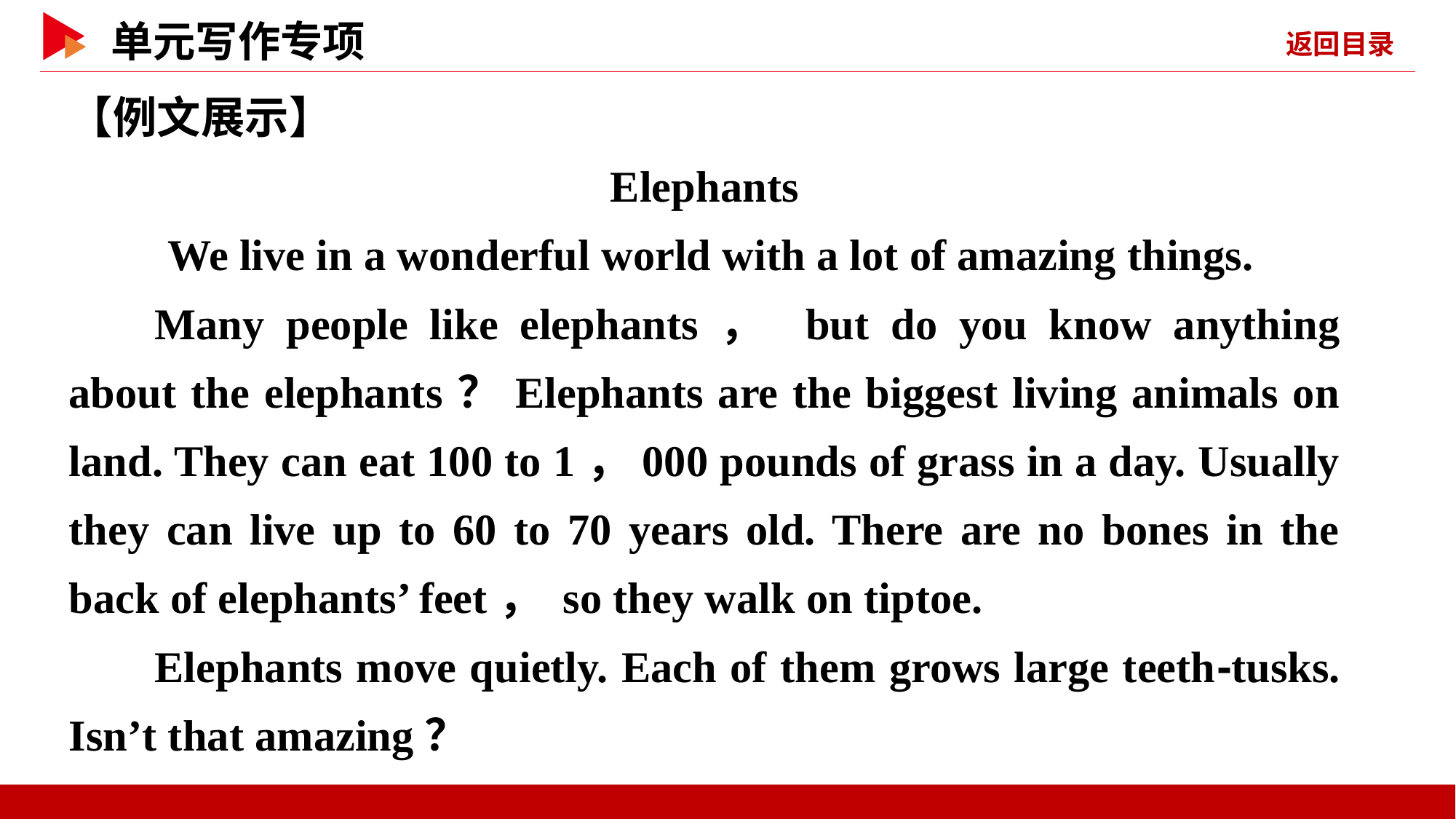

【例文展示】
Elephants
　　We live in a wonderful world with a lot of amazing things.
Many people like elephants， but do you know anything about the elephants？Elephants are the biggest living animals on land. They can eat 100 to 1，000 pounds of grass in a day. Usually they can live up to 60 to 70 years old. There are no bones in the back of elephants’ feet， so they walk on tiptoe.
Elephants move quietly. Each of them grows large teeth⁃tusks. Isn’t that amazing？